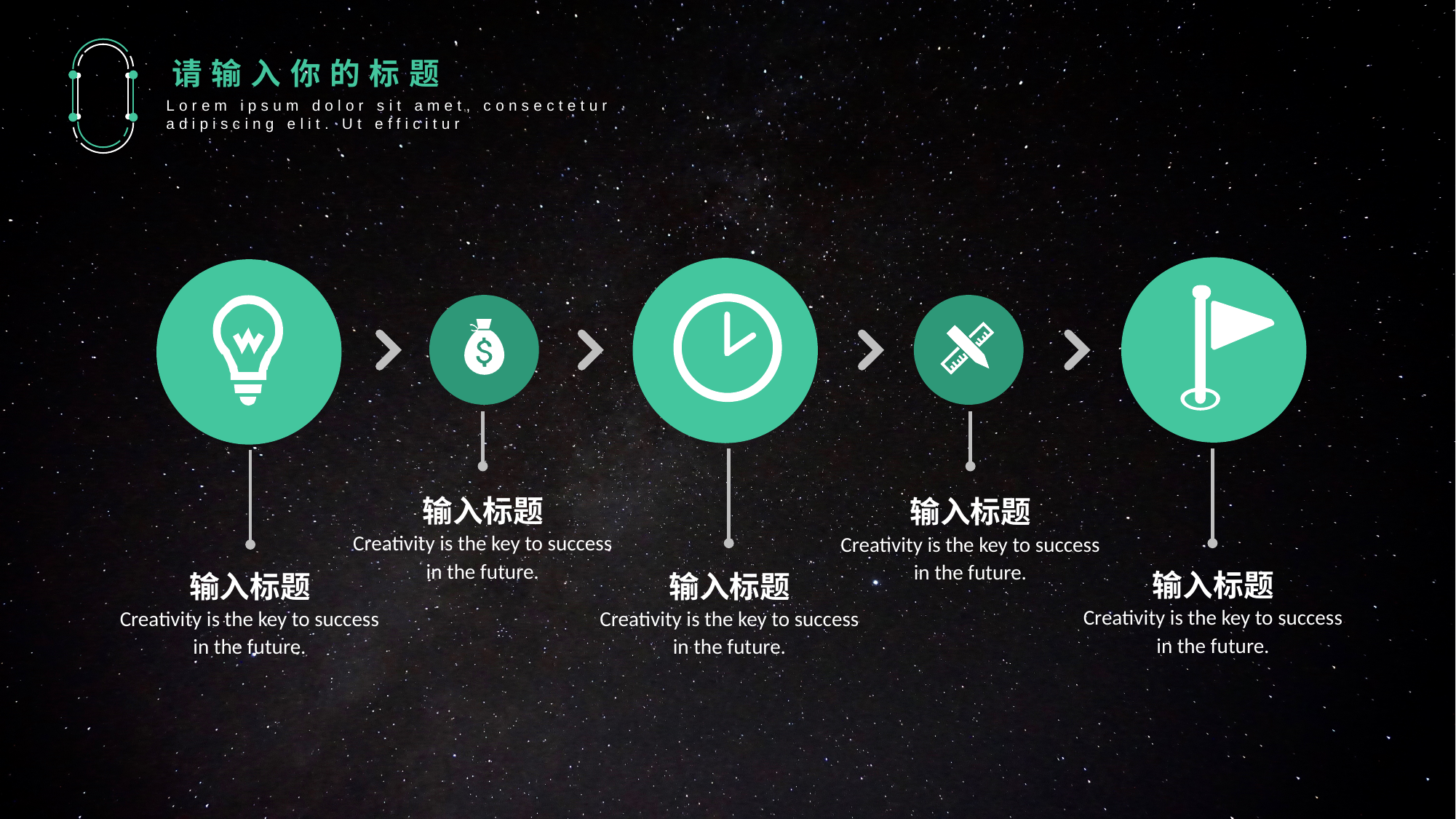

请输入你的标题
Lorem ipsum dolor sit amet, consectetur adipiscing elit. Ut efficitur

输入标题
输入标题
Creativity is the key to success in the future.
Creativity is the key to success in the future.
输入标题
输入标题
输入标题
Creativity is the key to success in the future.
Creativity is the key to success in the future.
Creativity is the key to success in the future.